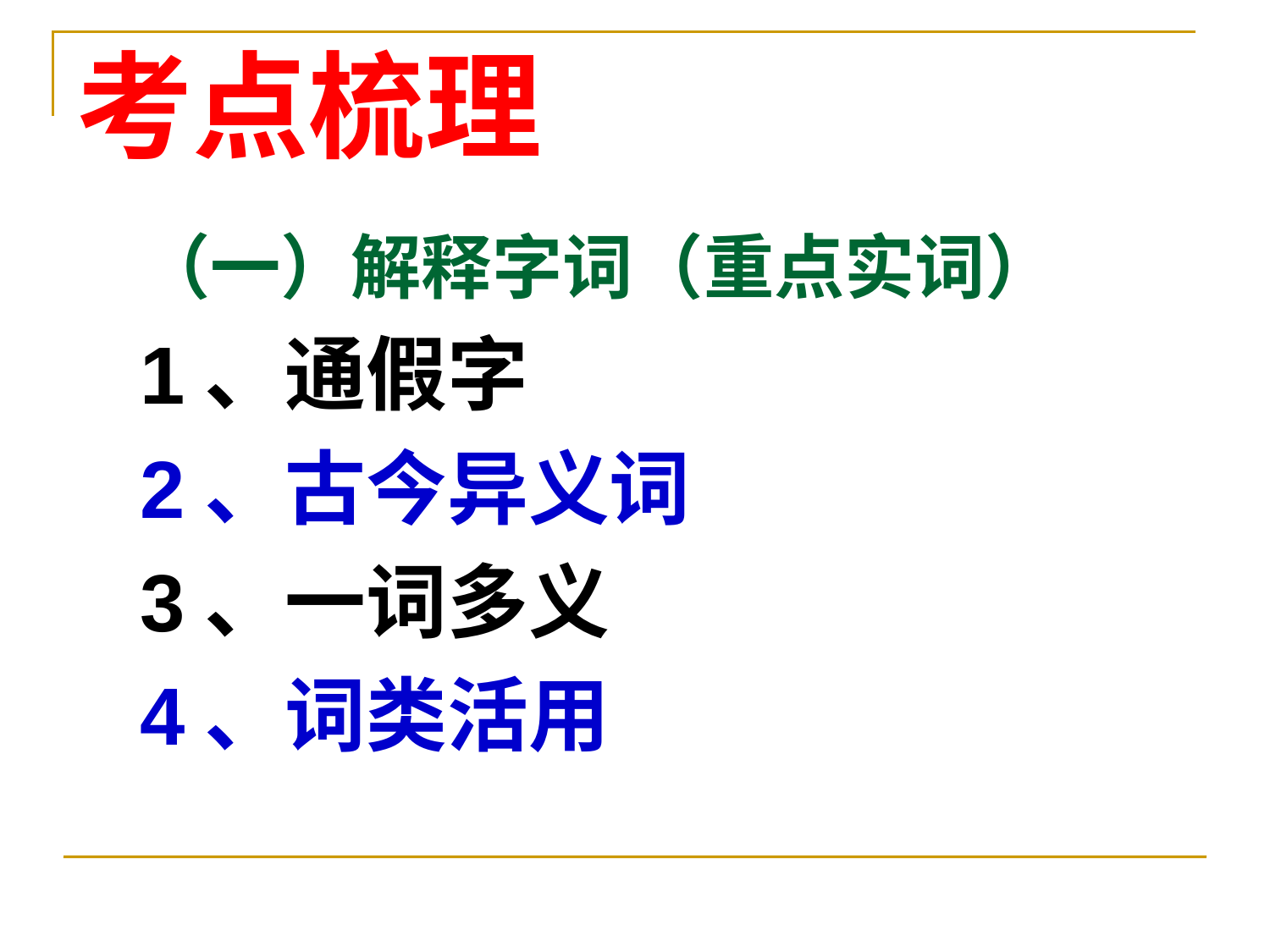

# 考点梳理
（一）解释字词（重点实词）
1、通假字
2、古今异义词
3、一词多义
4、词类活用